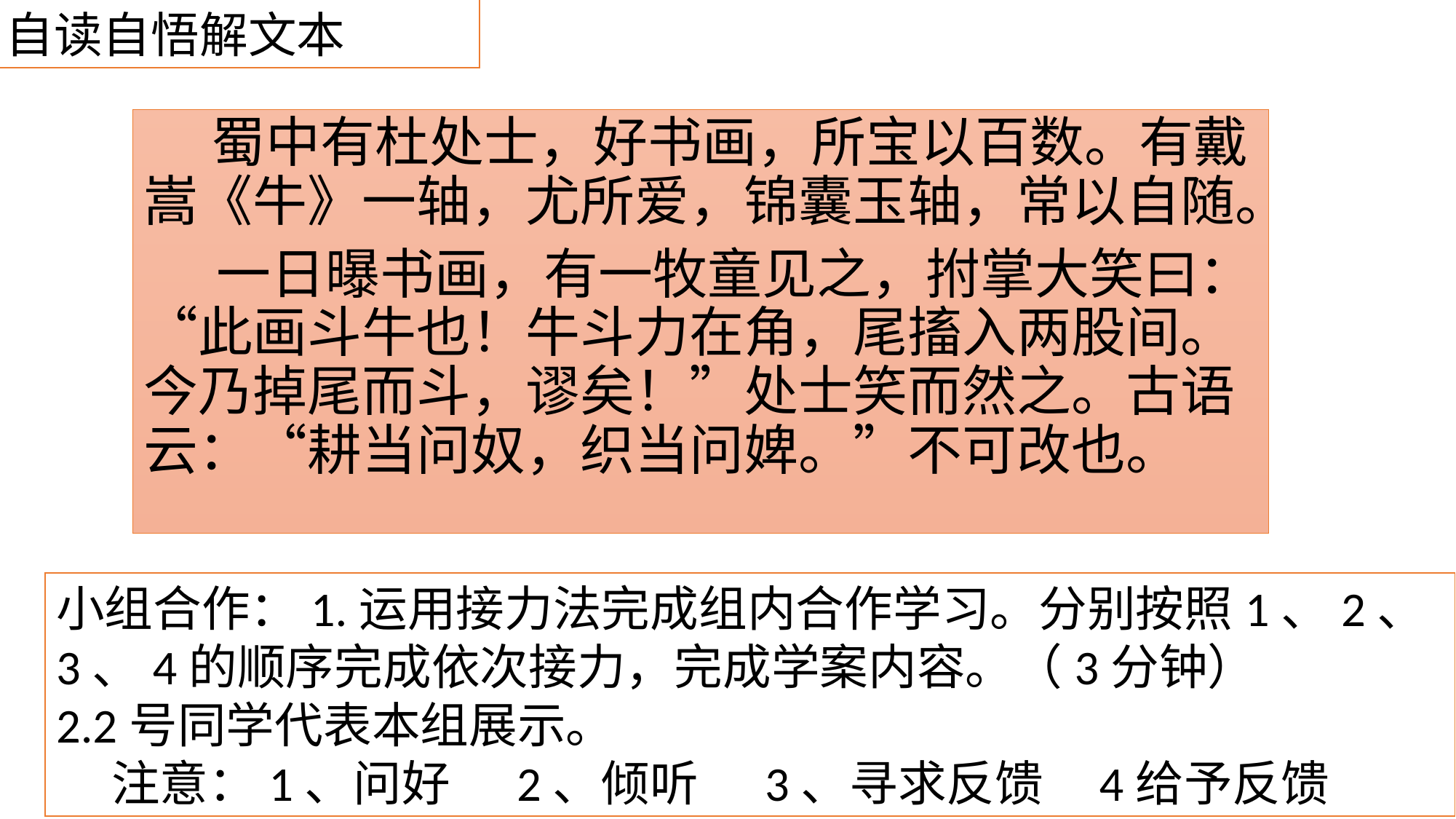

自读自悟解文本
       蜀中有杜处士，好书画，所宝以百数。有戴嵩《牛》一轴，尤所爱，锦囊玉轴，常以自随。
     一日曝书画，有一牧童见之，拊掌大笑曰：“此画斗牛也！牛斗力在角，尾搐入两股间。今乃掉尾而斗，谬矣！”处士笑而然之。古语云：“耕当问奴，织当问婢。”不可改也。
小组合作：1.运用接力法完成组内合作学习。分别按照1、2、3、4的顺序完成依次接力，完成学案内容。（3分钟）
2.2号同学代表本组展示。
    注意：1、问好     2、倾听     3、寻求反馈    4给予反馈